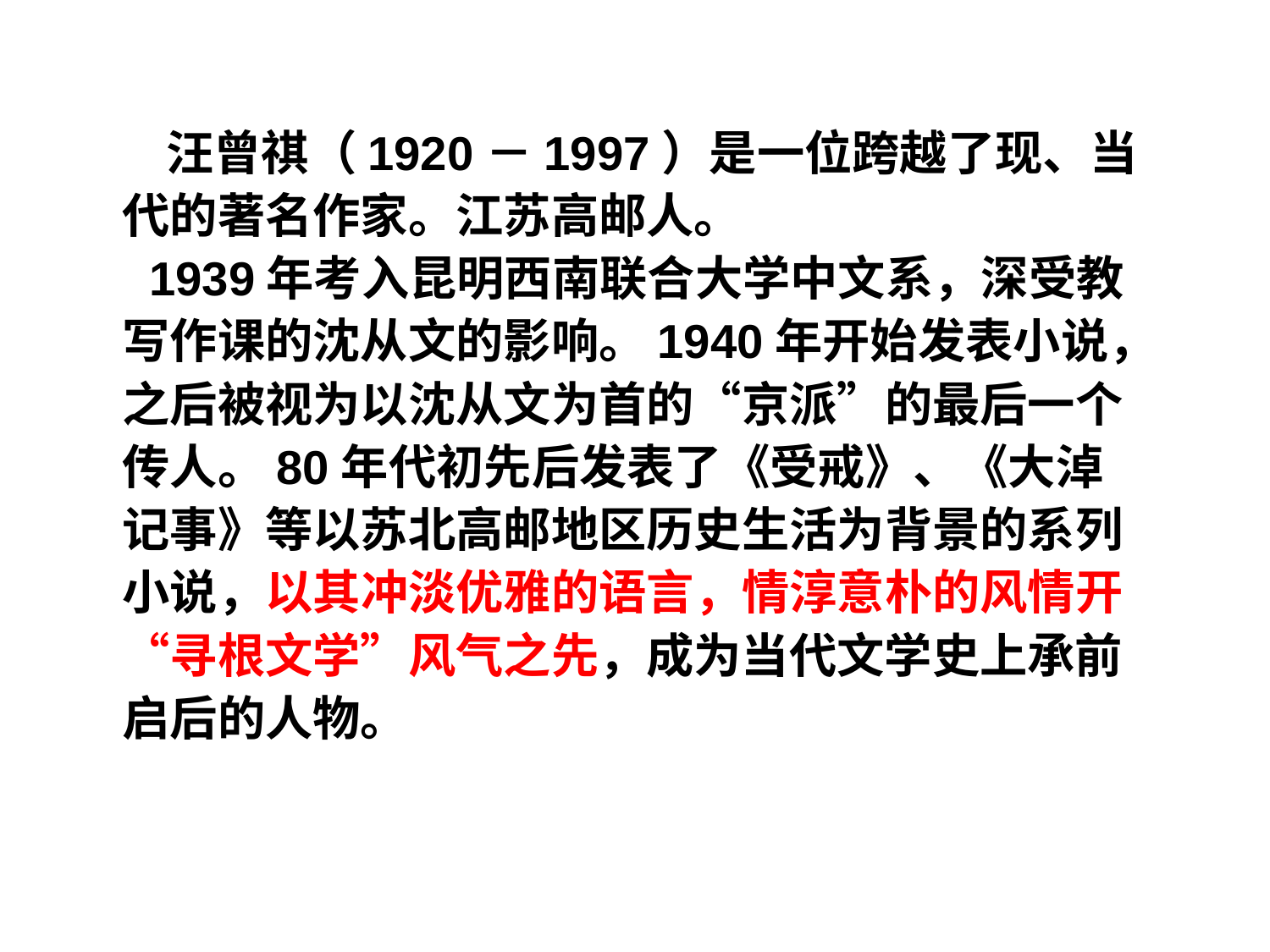

汪曾祺（1920－1997）是一位跨越了现、当代的著名作家。江苏高邮人。
  1939年考入昆明西南联合大学中文系，深受教写作课的沈从文的影响。1940年开始发表小说，之后被视为以沈从文为首的“京派”的最后一个传人。80年代初先后发表了《受戒》、《大淖记事》等以苏北高邮地区历史生活为背景的系列小说，以其冲淡优雅的语言，情淳意朴的风情开“寻根文学”风气之先，成为当代文学史上承前启后的人物。